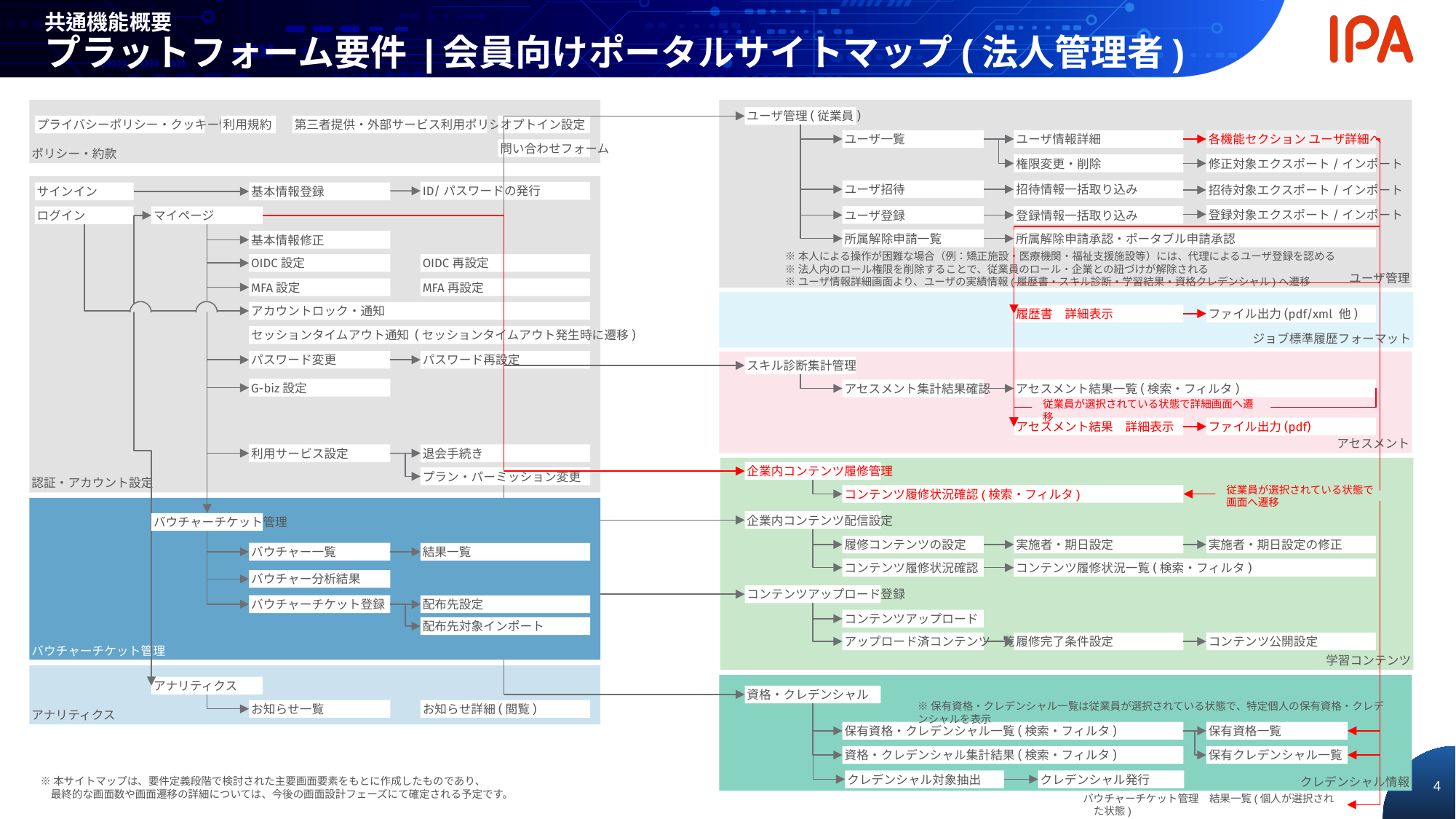

共通機能概要
プラットフォーム要件 |会員向けポータルサイトマップ(法人管理者)
ポリシー・約款
ユーザ管理
ユーザ管理(従業員)
プライバシーポリシー・クッキー情報
利用規約
第三者提供・外部サービス利用ポリシー
オプトイン設定
ユーザ一覧
ユーザ情報詳細
各機能セクション ユーザ詳細へ
問い合わせフォーム
権限変更・削除
修正対象エクスポート/インポート
認証・アカウント設定
ユーザ招待
招待情報一括取り込み
招待対象エクスポート/インポート
ID/パスワードの発行
サインイン
基本情報登録
登録対象エクスポート/インポート
ユーザ登録
登録情報一括取り込み
ログイン
マイページ
所属解除申請一覧
所属解除申請承認・ポータブル申請承認
基本情報修正
※本人による操作が困難な場合（例：矯正施設・医療機関・福祉支援施設等）には、代理によるユーザ登録を認める
※法人内のロール権限を削除することで、従業員のロール・企業との紐づけが解除される
※ユーザ情報詳細画面より、ユーザの実績情報(履歴書・スキル診断・学習結果・資格クレデンシャル)へ遷移
OIDC設定
OIDC再設定
MFA設定
MFA再設定
ジョブ標準履歴フォーマット

アカウントロック・通知
履歴書　詳細表示
ファイル出力(pdf/xml 他)
セッションタイムアウト通知 (セッションタイムアウト発生時に遷移)
パスワード変更
パスワード再設定
アセスメント
スキル診断集計管理
G-biz設定
アセスメント集計結果確認
アセスメント結果一覧(検索・フィルタ)
従業員が選択されている状態で詳細画面へ遷移
アセスメント結果　詳細表示
ファイル出力(pdf)
利用サービス設定
退会手続き
学習コンテンツ
企業内コンテンツ履修管理
プラン・パーミッション変更
コンテンツ履修状況確認(検索・フィルタ)
従業員が選択されている状態で
画面へ遷移
バウチャーチケット管理
企業内コンテンツ配信設定
履修コンテンツの設定
実施者・期日設定
実施者・期日設定の修正
コンテンツ履修状況確認
コンテンツ履修状況一覧(検索・フィルタ)
コンテンツアップロード登録
コンテンツアップロード
アップロード済コンテンツ一覧
履修完了条件設定
コンテンツ公開設定
バウチャーチケット管理
バウチャー一覧
結果一覧
バウチャー分析結果
バウチャーチケット登録
配布先設定
配布先対象インポート
アナリティクス
クレデンシャル情報
アナリティクス
資格・クレデンシャル
お知らせ一覧
お知らせ詳細(閲覧)
※保有資格・クレデンシャル一覧は従業員が選択されている状態で、特定個人の保有資格・クレデンシャルを表示
保有資格・クレデンシャル一覧(検索・フィルタ)
保有資格一覧
資格・クレデンシャル集計結果(検索・フィルタ)
保有クレデンシャル一覧
※本サイトマップは、要件定義段階で検討された主要画面要素をもとに作成したものであり、
最終的な画面数や画面遷移の詳細については、今後の画面設計フェーズにて確定される予定です。
クレデンシャル対象抽出
クレデンシャル発行
バウチャーチケット管理　結果一覧(個人が選択された状態)